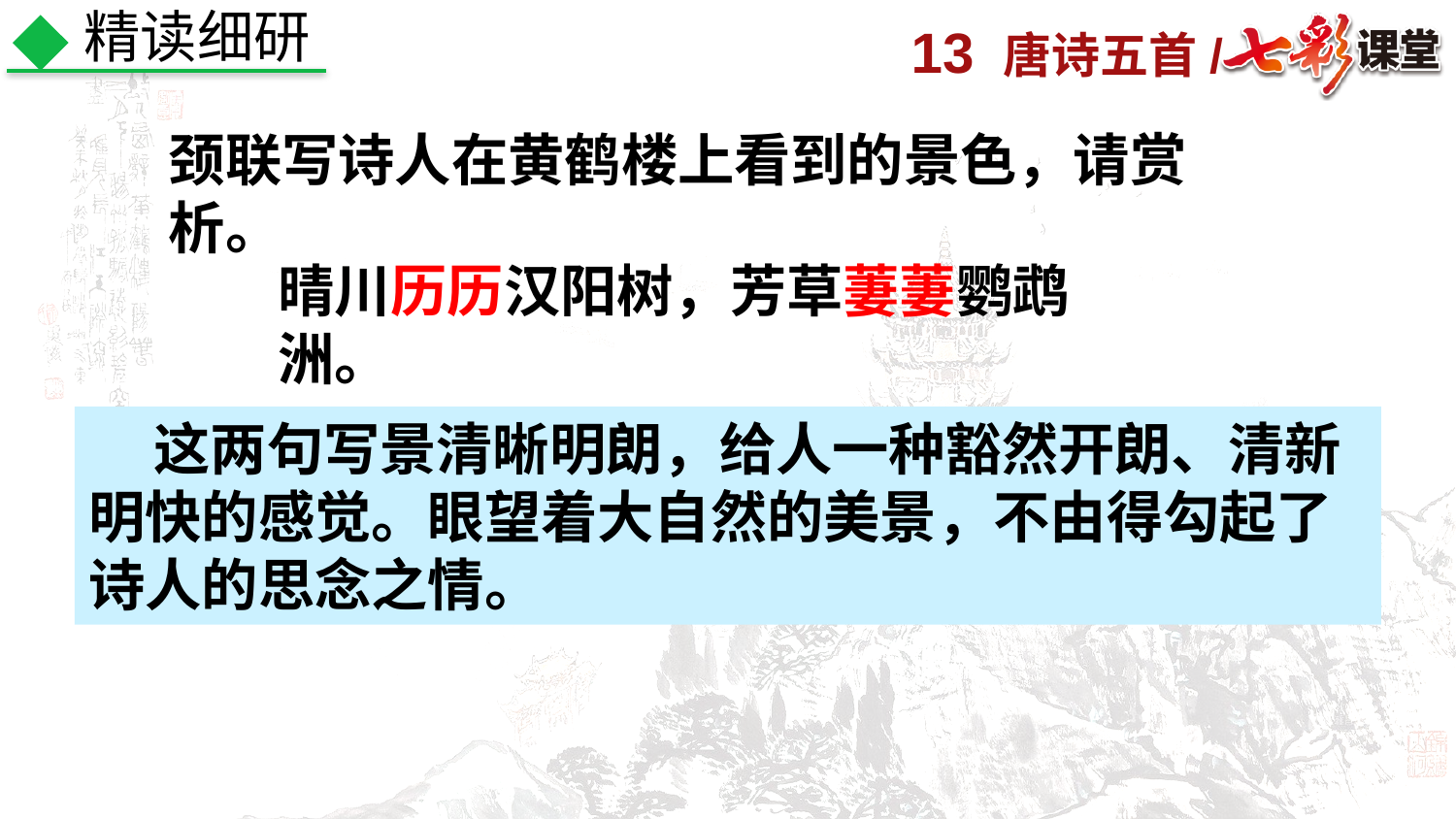

精读细研

颈联写诗人在黄鹤楼上看到的景色，请赏析。
晴川历历汉阳树，芳草萋萋鹦鹉洲。
    这两句写景清晰明朗，给人一种豁然开朗、清新明快的感觉。眼望着大自然的美景，不由得勾起了诗人的思念之情。